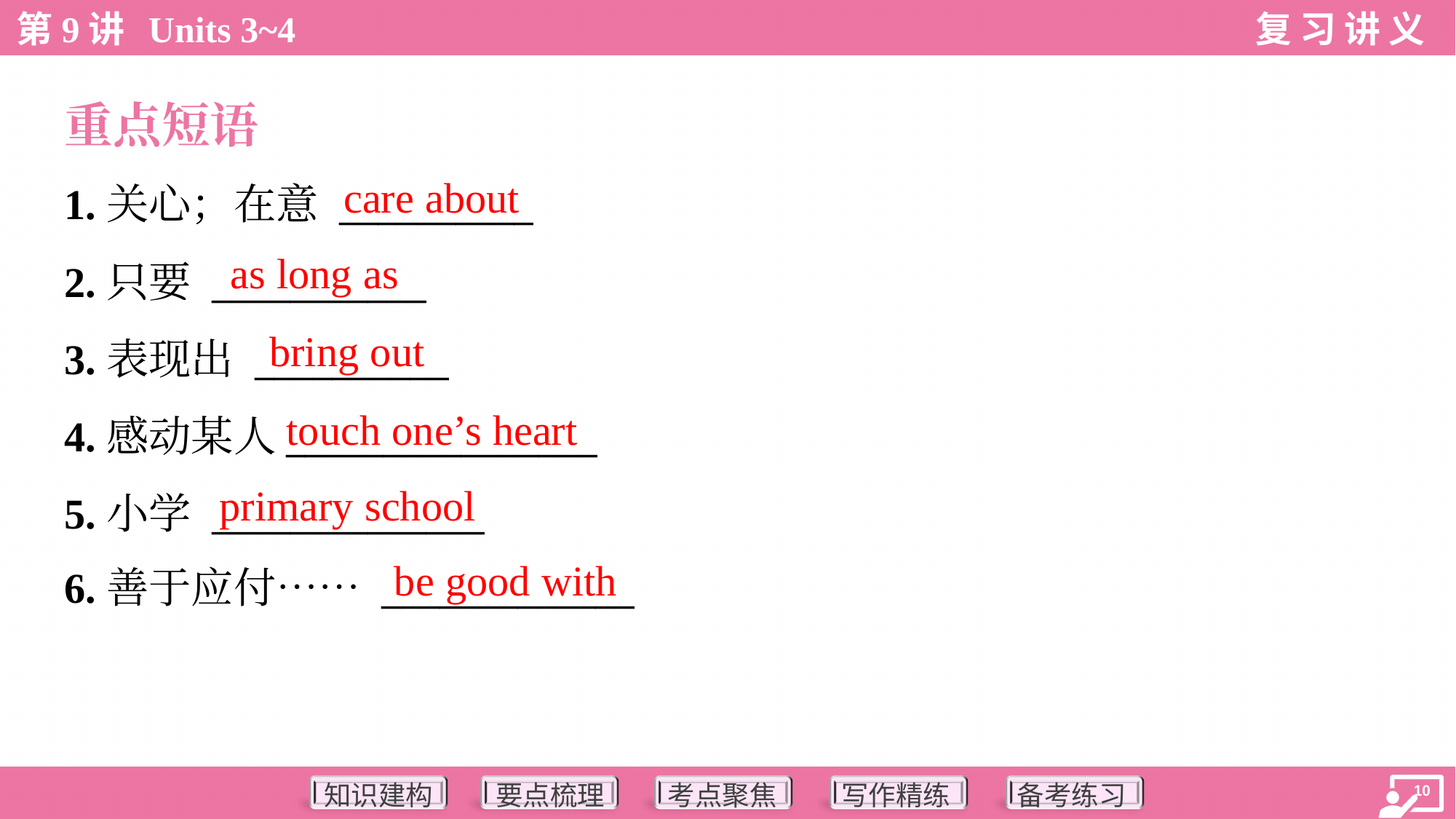

重点短语
care about
1.关心；在意 __________
2.只要 ___________
3.表现出 __________
4.感动某人________________
5.小学 ______________
6.善于应付…… _____________
as long as
bring out
touch one’s heart
primary school
be good with